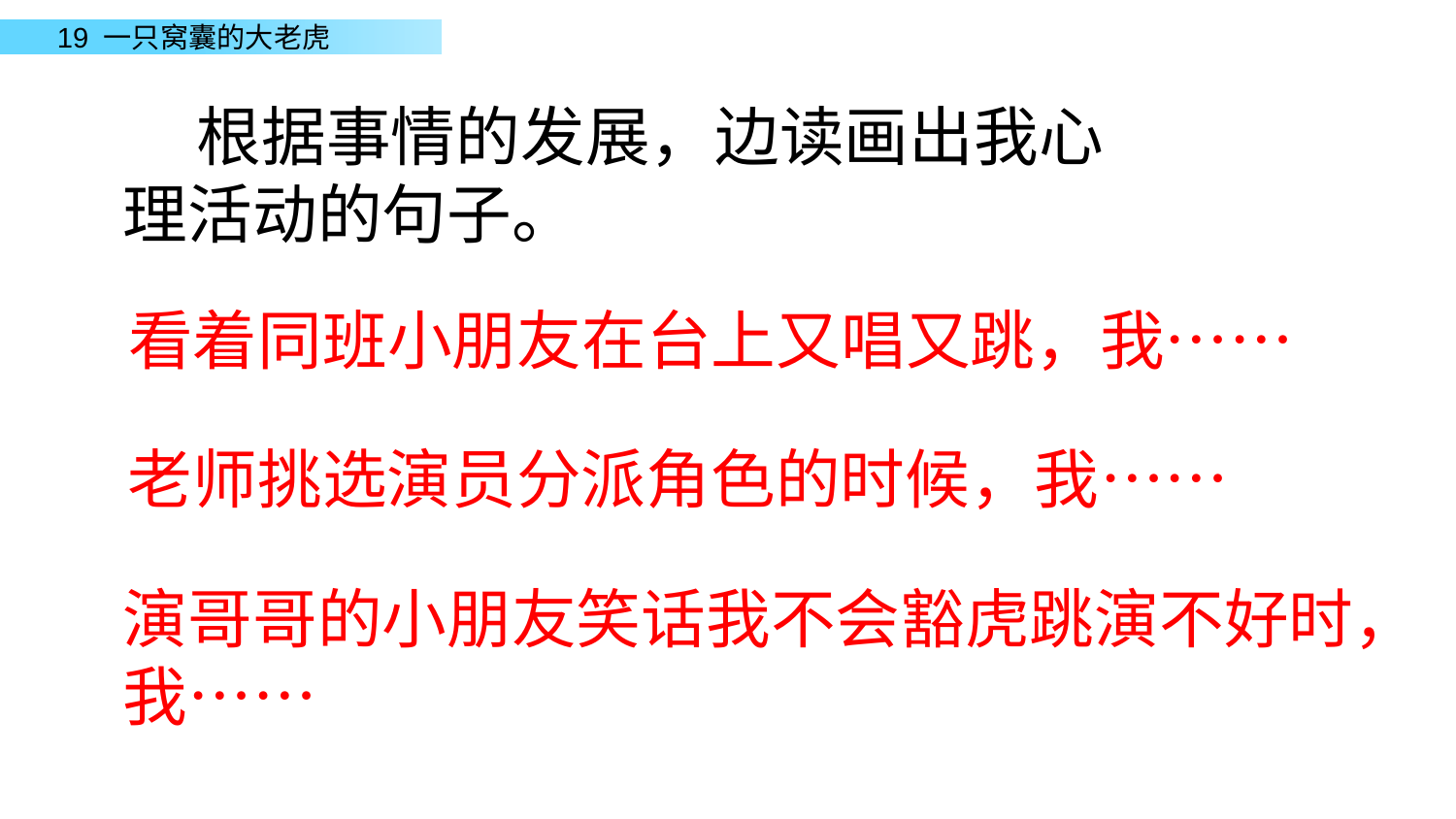

根据事情的发展，边读画出我心理活动的句子。
看着同班小朋友在台上又唱又跳，我……
老师挑选演员分派角色的时候，我……
演哥哥的小朋友笑话我不会豁虎跳演不好时，我……